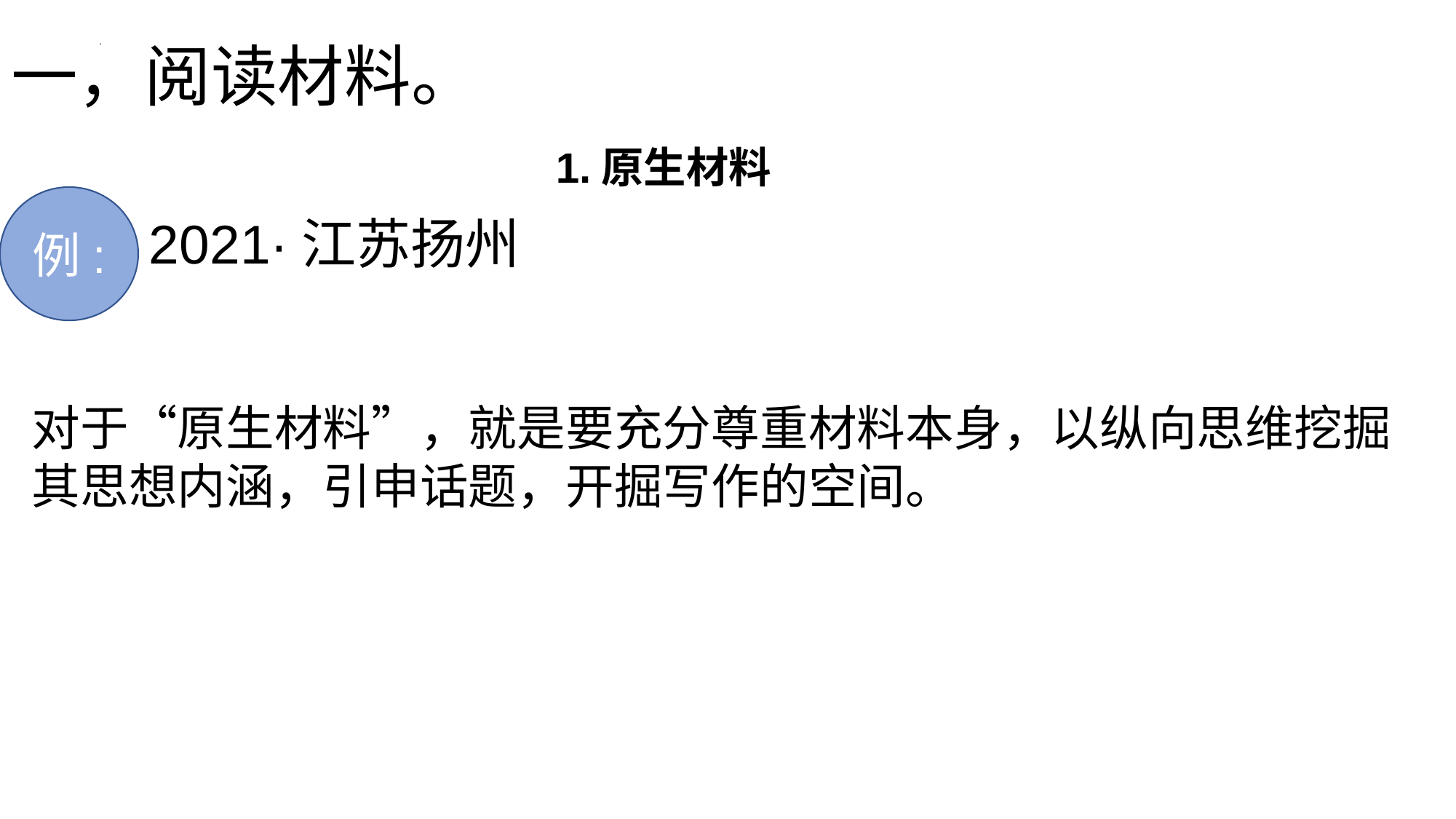

# 一，阅读材料。
1.原生材料
2021·江苏扬州
例:
对于“原生材料”，就是要充分尊重材料本身，以纵向思维挖掘其思想内涵，引申话题，开掘写作的空间。